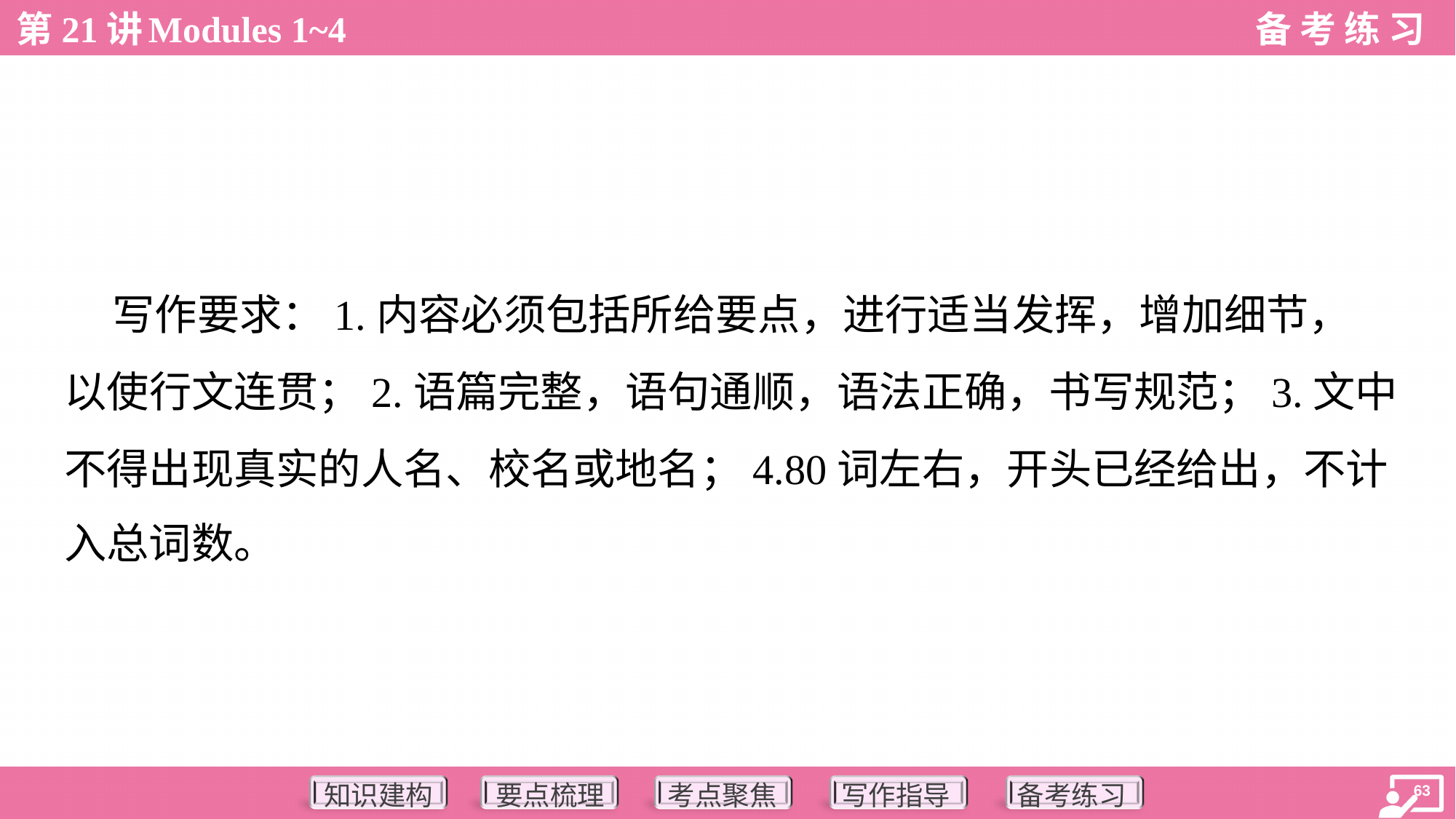

写作要求：1.内容必须包括所给要点，进行适当发挥，增加细节，
以使行文连贯；2.语篇完整，语句通顺，语法正确，书写规范；3.文中
不得出现真实的人名、校名或地名；4.80词左右，开头已经给出，不计
入总词数。